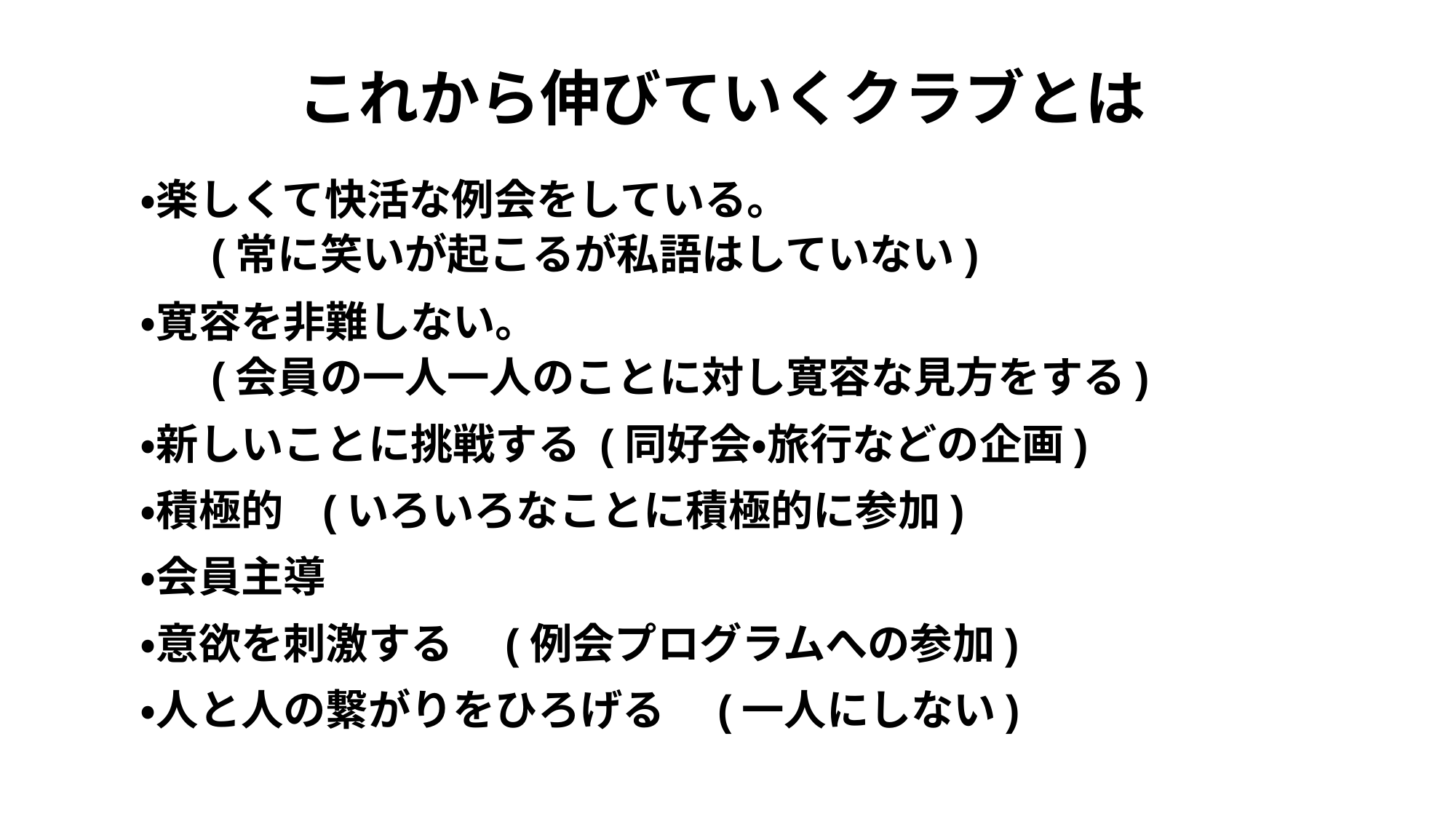

# これから伸びていくクラブとは
・楽しくて快活な例会をしている。
(常に笑いが起こるが私語はしていない)
・寛容を非難しない。
(会員の一人一人のことに対し寛容な見方をする)
・新しいことに挑戦する (同好会・旅行などの企画)
・積極的   (いろいろなことに積極的に参加)
・会員主導
・意欲を刺激する　(例会プログラムへの参加)
・人と人の繋がりをひろげる　(一人にしない)